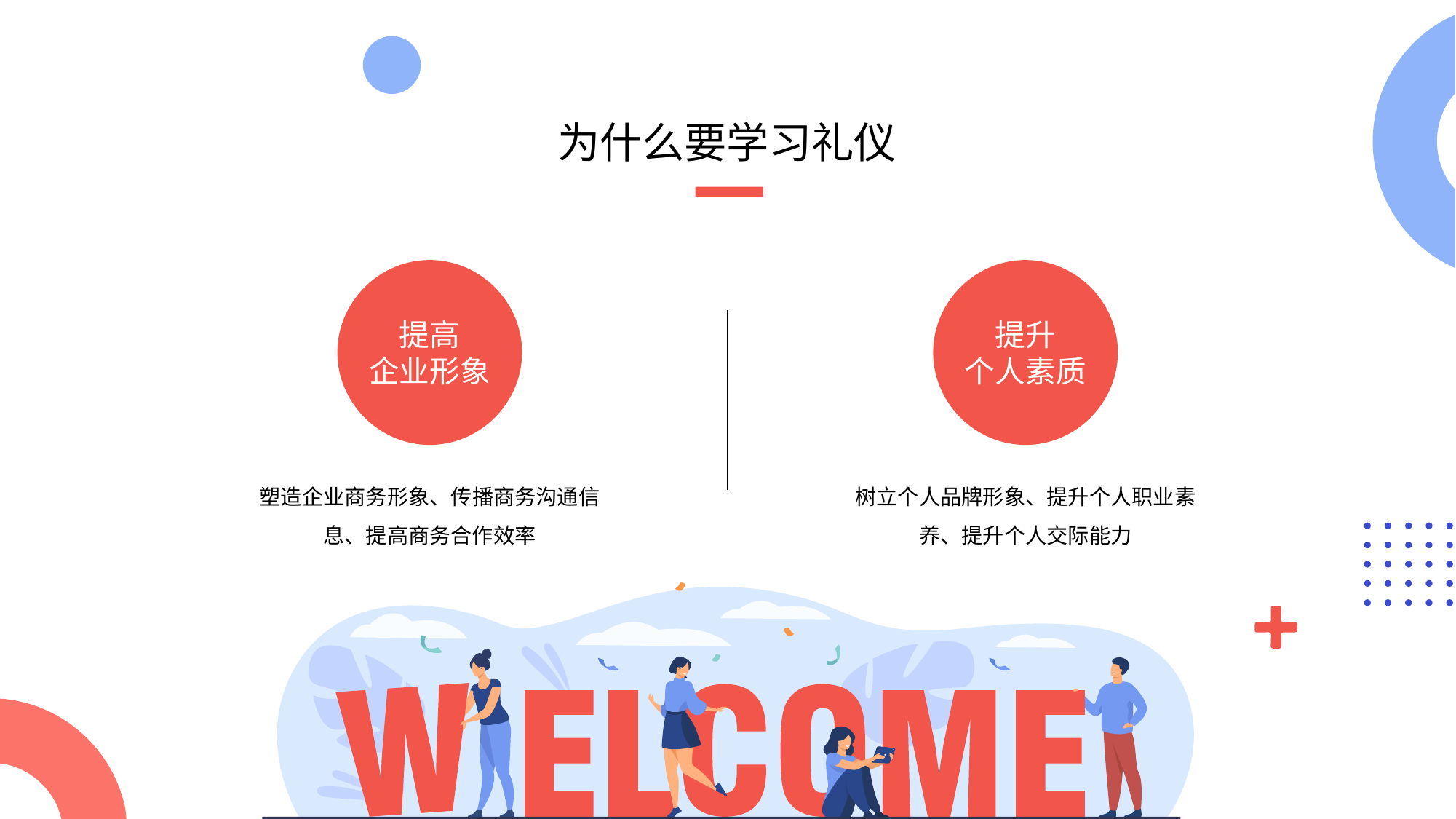

为什么要学习礼仪

提高
企业形象
塑造企业商务形象、传播商务沟通信息、提高商务合作效率

提升
个人素质
树立个人品牌形象、提升个人职业素养、提升个人交际能力